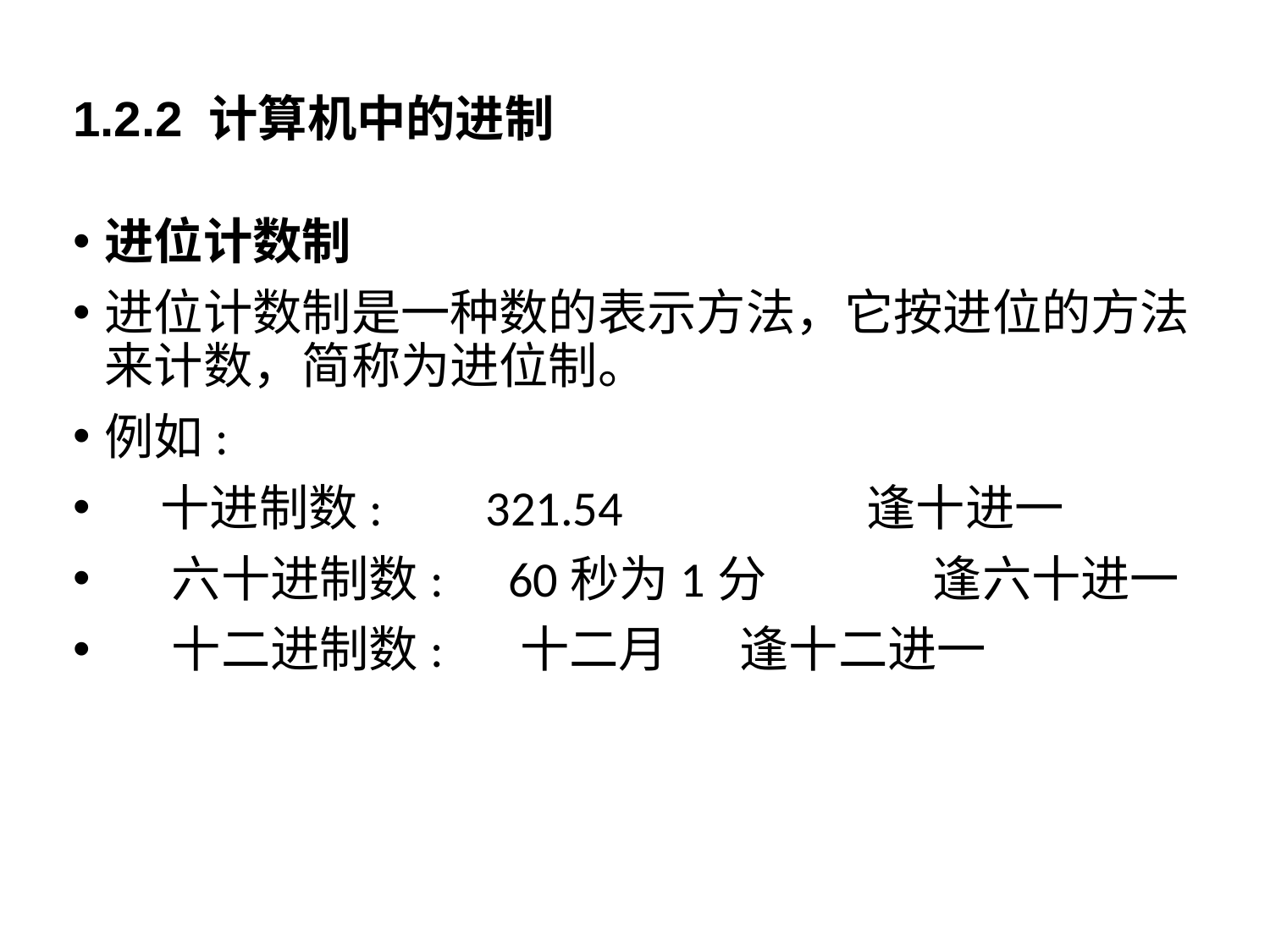

# 1.2.2 计算机中的进制
进位计数制
进位计数制是一种数的表示方法，它按进位的方法来计数，简称为进位制。
例如:
    十进制数:	321.54		逢十进一
     六十进制数:	  60秒为1分	      逢六十进一
     十二进制数:	  十二月	逢十二进一